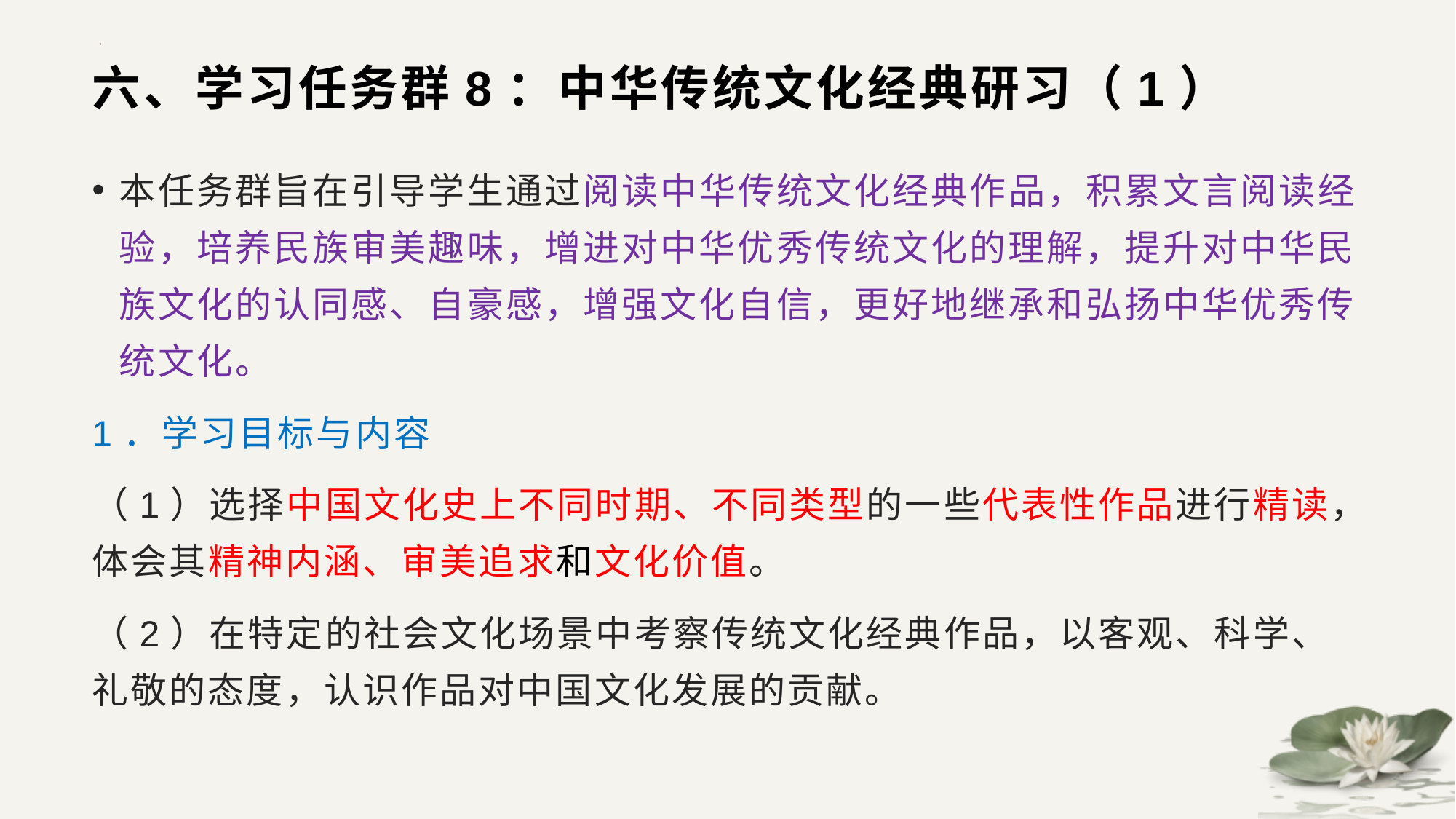

# 六、学习任务群8：中华传统文化经典研习（1）
本任务群旨在引导学生通过阅读中华传统文化经典作品，积累文言阅读经验，培养民族审美趣味，增进对中华优秀传统文化的理解，提升对中华民族文化的认同感、自豪感，增强文化自信，更好地继承和弘扬中华优秀传统文化。
1．学习目标与内容
（1）选择中国文化史上不同时期、不同类型的一些代表性作品进行精读，体会其精神内涵、审美追求和文化价值。
（2）在特定的社会文化场景中考察传统文化经典作品，以客观、科学、礼敬的态度，认识作品对中国文化发展的贡献。